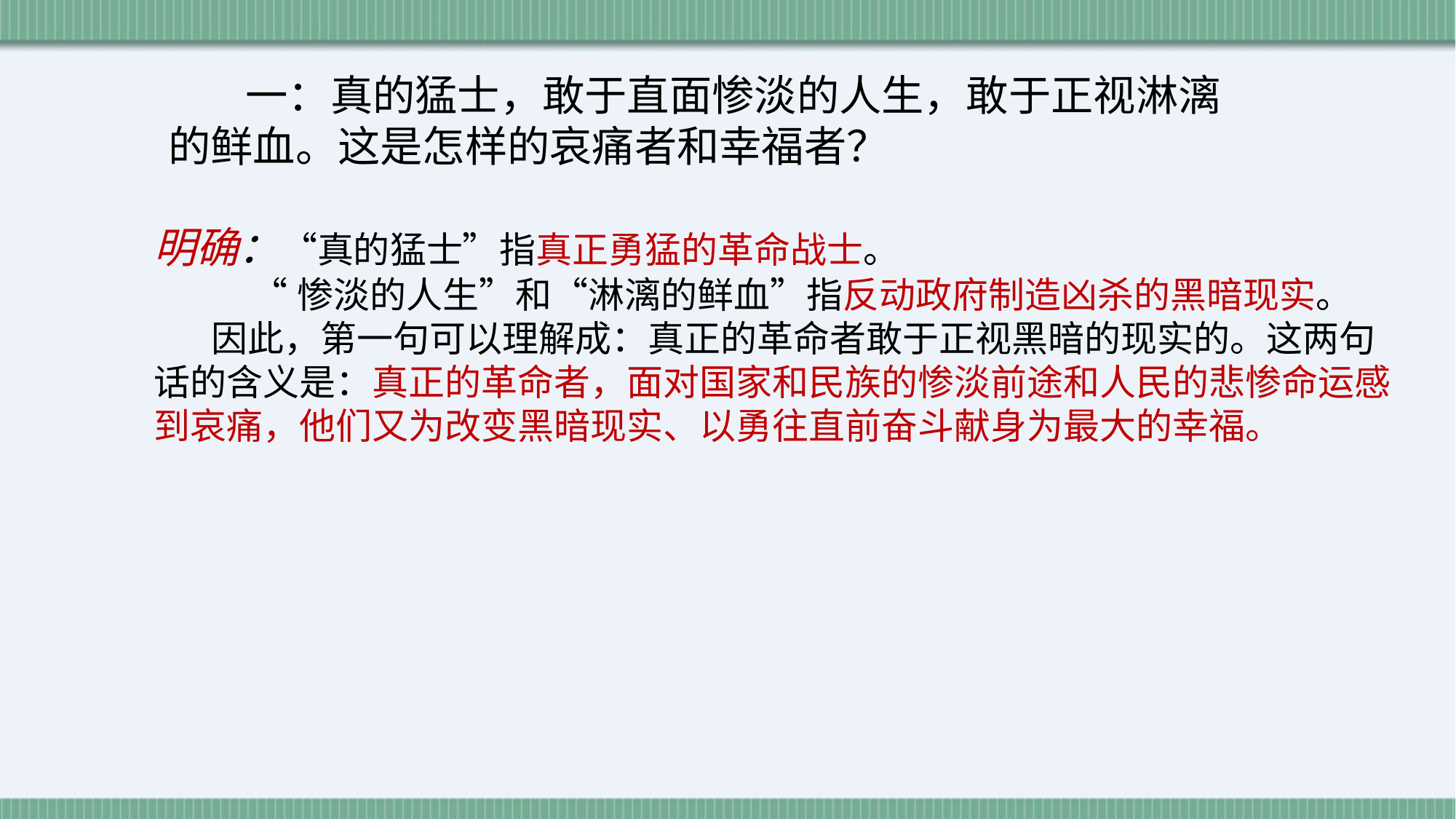

一：真的猛士，敢于直面惨淡的人生，敢于正视淋漓的鲜血。这是怎样的哀痛者和幸福者？
明确：“真的猛士”指真正勇猛的革命战士。
            “惨淡的人生”和“淋漓的鲜血”指反动政府制造凶杀的黑暗现实。
      因此，第一句可以理解成：真正的革命者敢于正视黑暗的现实的。这两句话的含义是：真正的革命者，面对国家和民族的惨淡前途和人民的悲惨命运感到哀痛，他们又为改变黑暗现实、以勇往直前奋斗献身为最大的幸福。